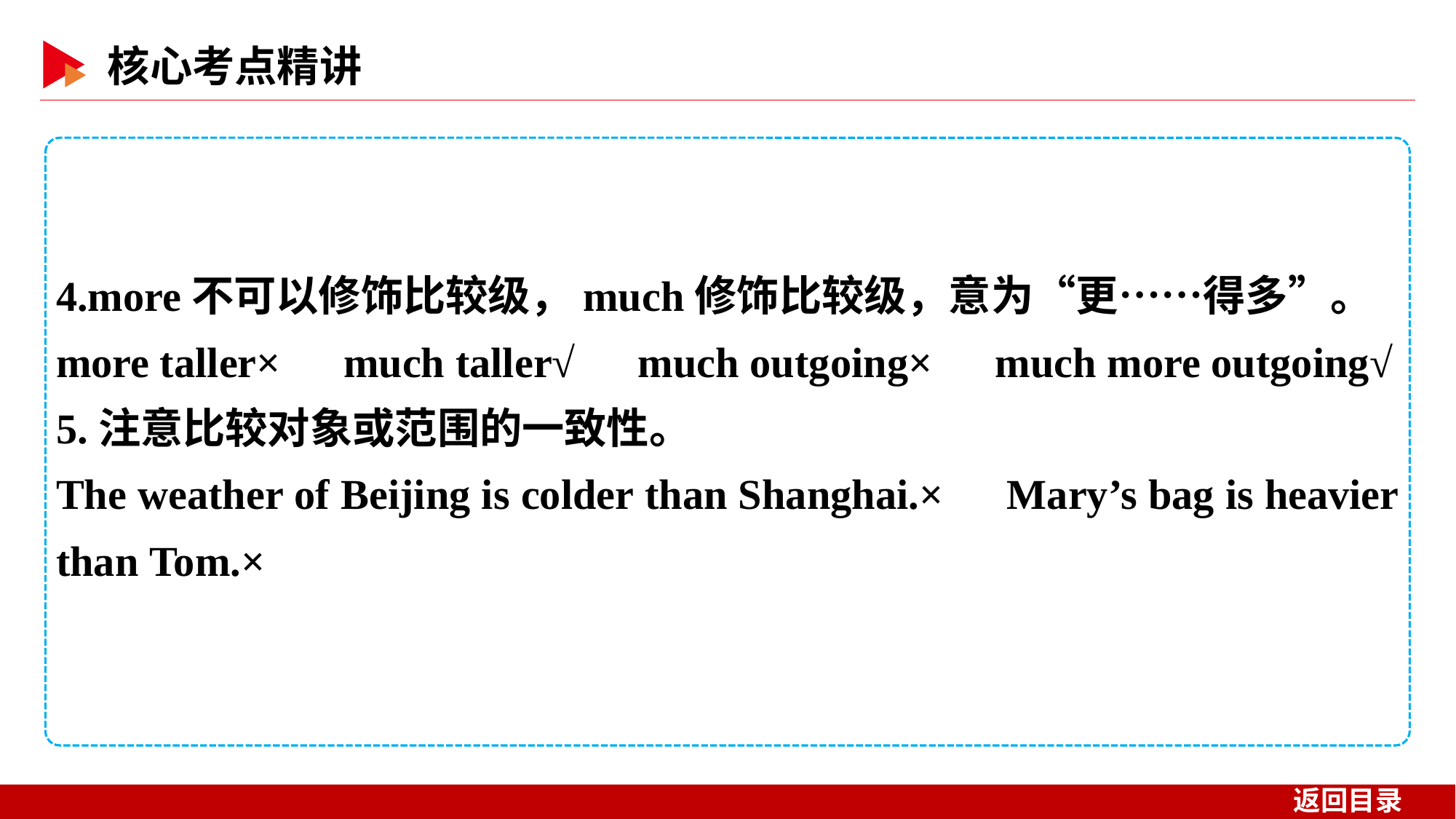

4.more不可以修饰比较级，much修饰比较级，意为“更……得多”。
more taller×　much taller√　much outgoing×　much more outgoing√
5.注意比较对象或范围的一致性。
The weather of Beijing is colder than Shanghai.×　Mary’s bag is heavier than Tom.×